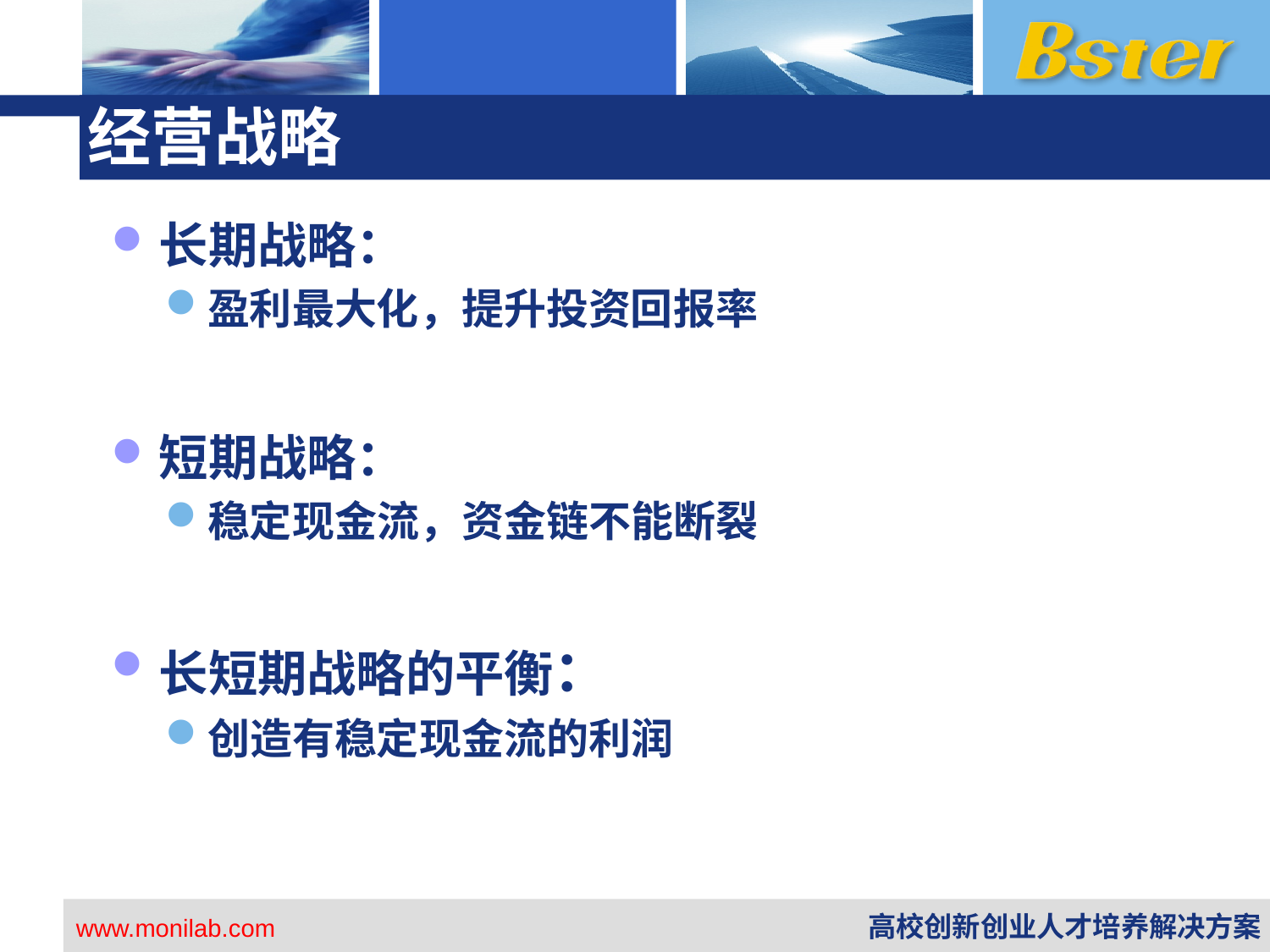

# 经营战略
长期战略：
盈利最大化，提升投资回报率

短期战略：
稳定现金流，资金链不能断裂

长短期战略的平衡：
创造有稳定现金流的利润